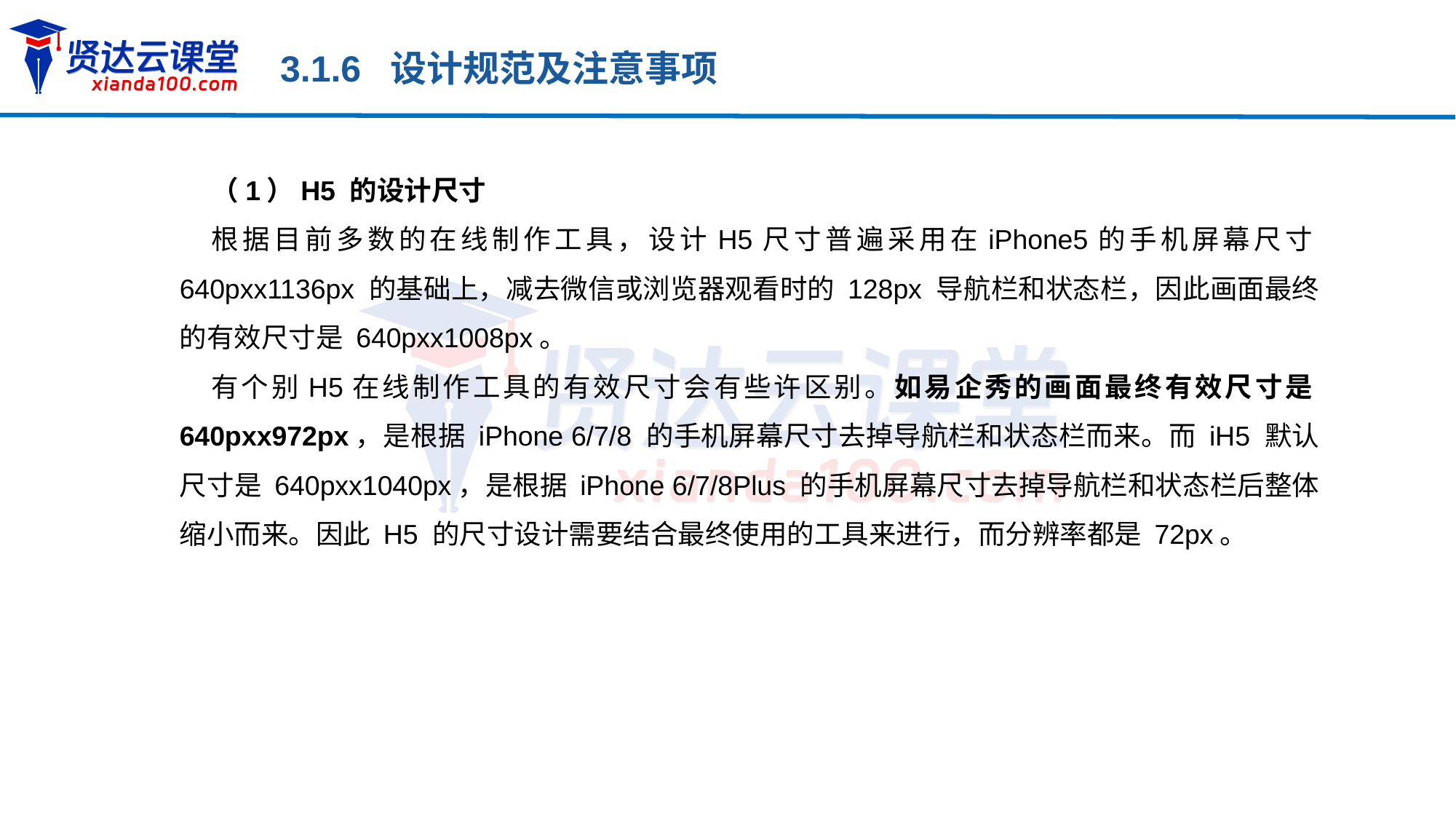

3.1.6  设计规范及注意事项
（1）H5 的设计尺寸
根据目前多数的在线制作工具，设计H5尺寸普遍采用在iPhone5的手机屏幕尺寸640pxx1136px 的基础上，减去微信或浏览器观看时的 128px 导航栏和状态栏，因此画面最终的有效尺寸是 640pxx1008px。
有个别H5在线制作工具的有效尺寸会有些许区别。如易企秀的画面最终有效尺寸是640pxx972px，是根据 iPhone 6/7/8 的手机屏幕尺寸去掉导航栏和状态栏而来。而 iH5 默认尺寸是 640pxx1040px，是根据 iPhone 6/7/8Plus 的手机屏幕尺寸去掉导航栏和状态栏后整体缩小而来。因此 H5 的尺寸设计需要结合最终使用的工具来进行，而分辨率都是 72px。